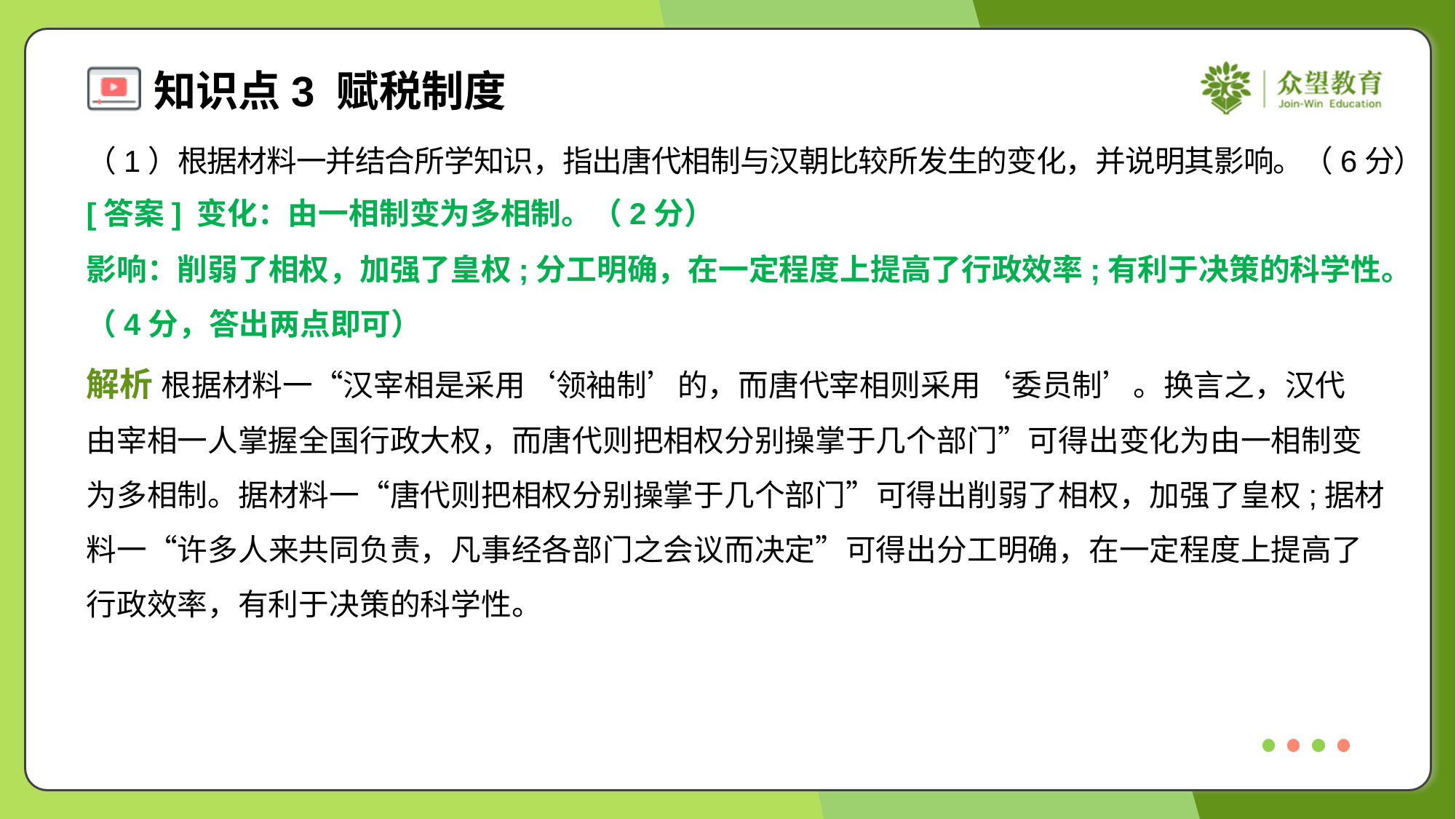

（1）根据材料一并结合所学知识，指出唐代相制与汉朝比较所发生的变化，并说明其影响。（6分）
[答案] 变化：由一相制变为多相制。（2分）
影响：削弱了相权，加强了皇权;分工明确，在一定程度上提高了行政效率;有利于决策的科学性。
（4分，答出两点即可）
解析 根据材料一“汉宰相是采用‘领袖制’的，而唐代宰相则采用‘委员制’。换言之，汉代
由宰相一人掌握全国行政大权，而唐代则把相权分别操掌于几个部门”可得出变化为由一相制变
为多相制。据材料一“唐代则把相权分别操掌于几个部门”可得出削弱了相权，加强了皇权;据材
料一“许多人来共同负责，凡事经各部门之会议而决定”可得出分工明确，在一定程度上提高了
行政效率，有利于决策的科学性。